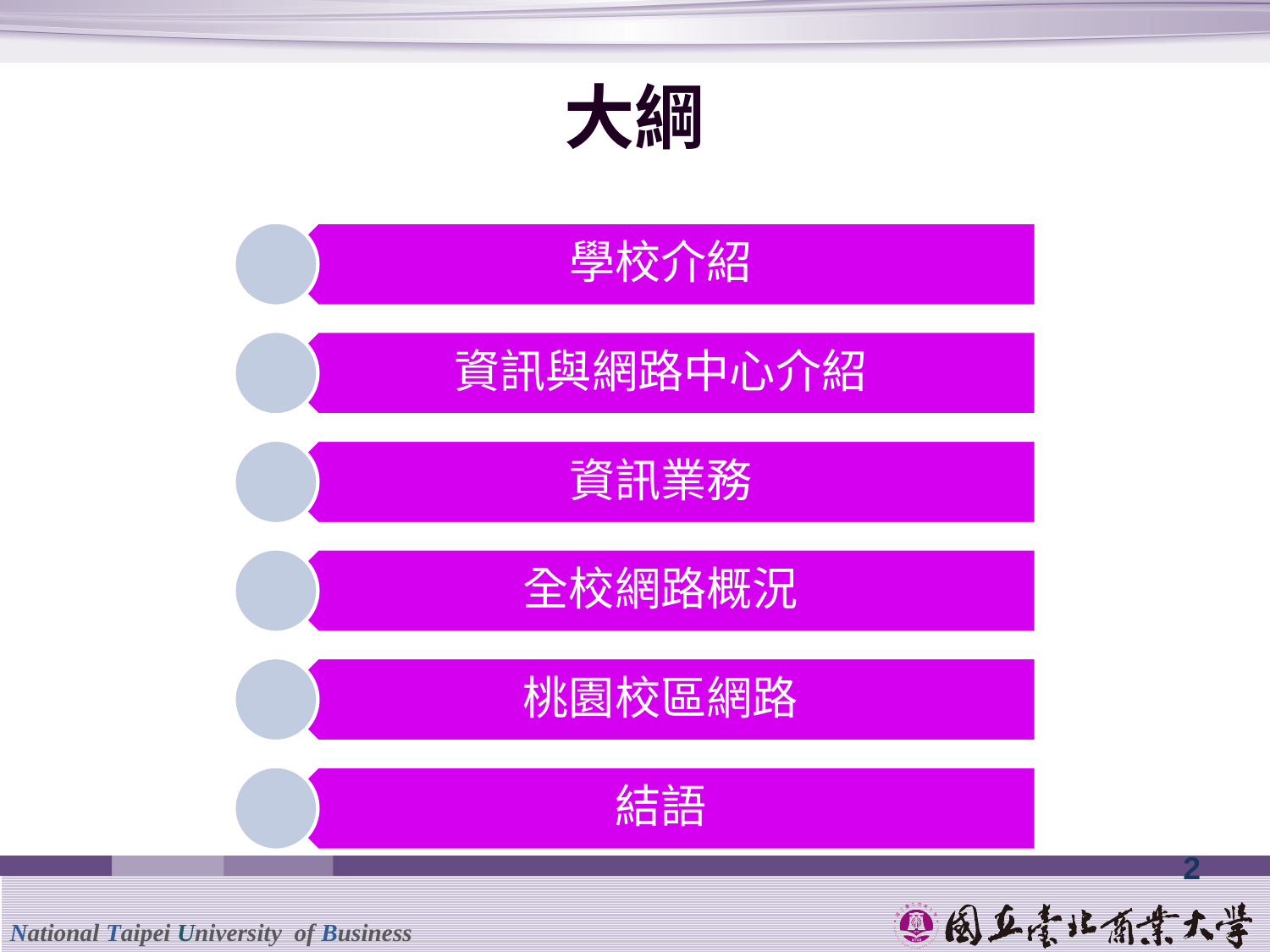

# 大綱
學校介紹
資訊與網路中心介紹
資訊業務
全校網路概況
桃園校區網路
結語
2